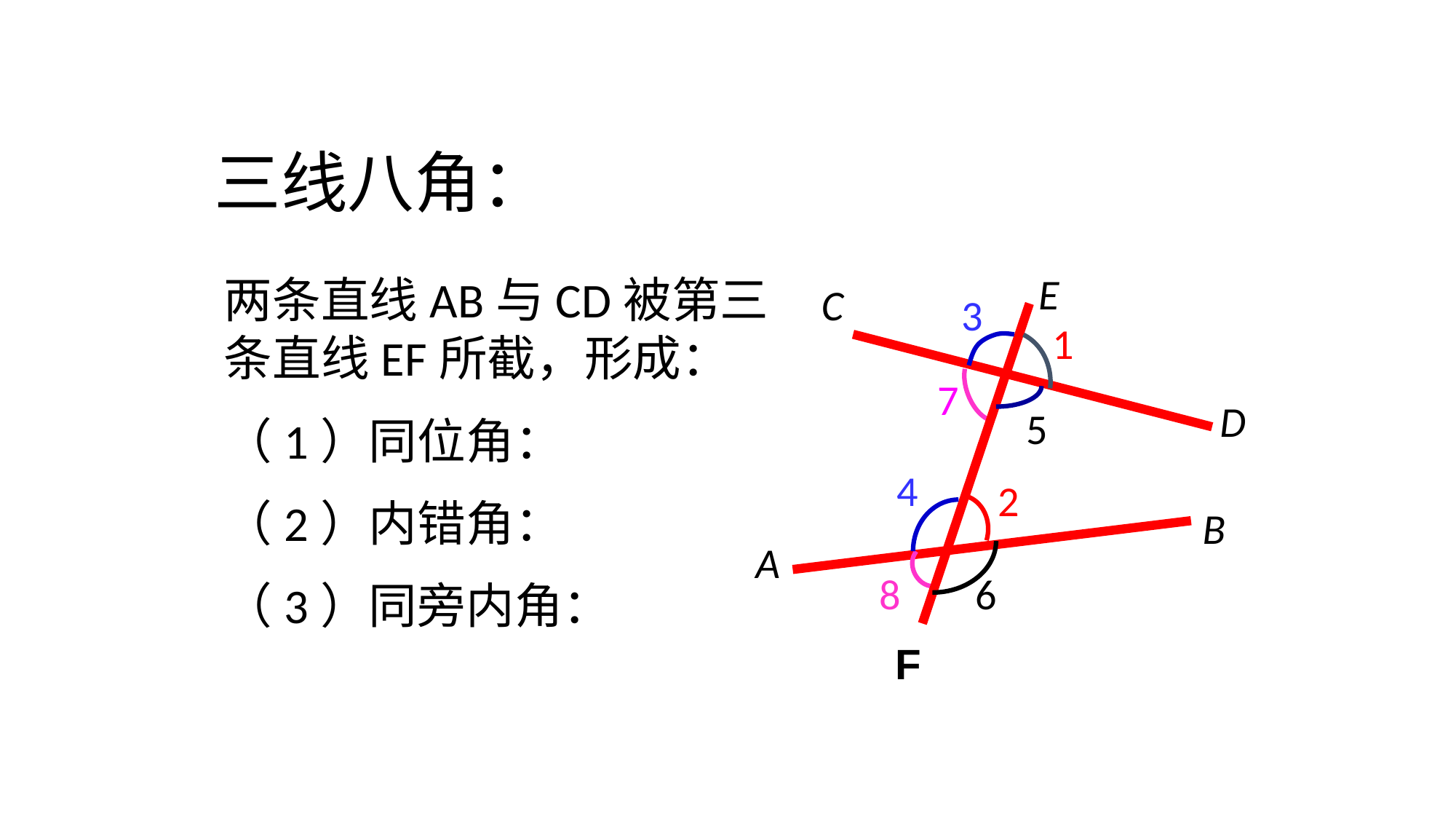

# 三线八角：
E
3

1

7

5
4

2

8
6
C

A
D
B
F
两条直线AB与CD被第三条直线EF所截，形成：
（1）同位角：
（2）内错角：
（3）同旁内角：